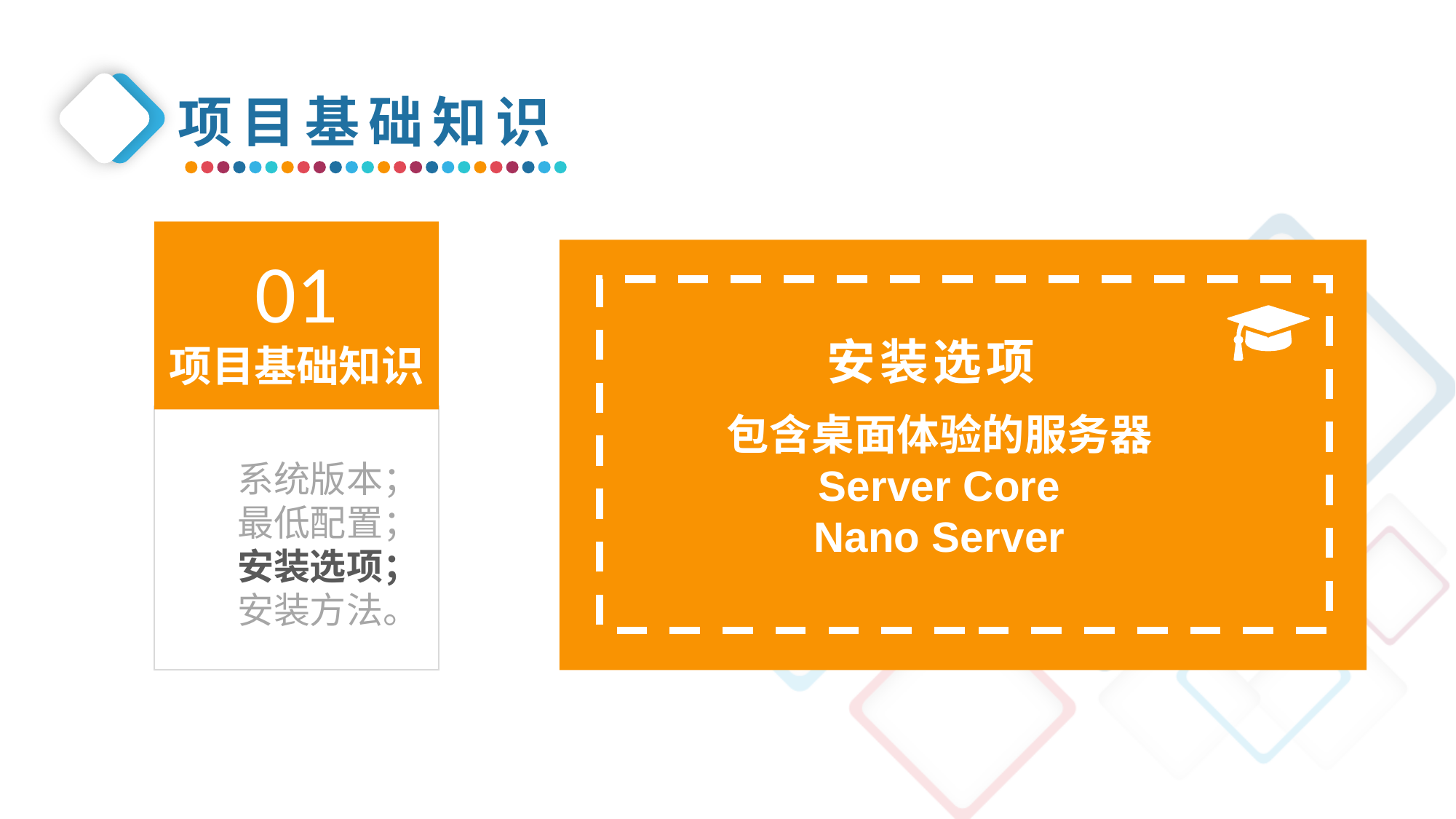

项目基础知识

01
项目基础知识

安装选项

包含桌面体验的服务器
Server Core
Nano Server

系统版本；
最低配置；
安装选项；
安装方法。